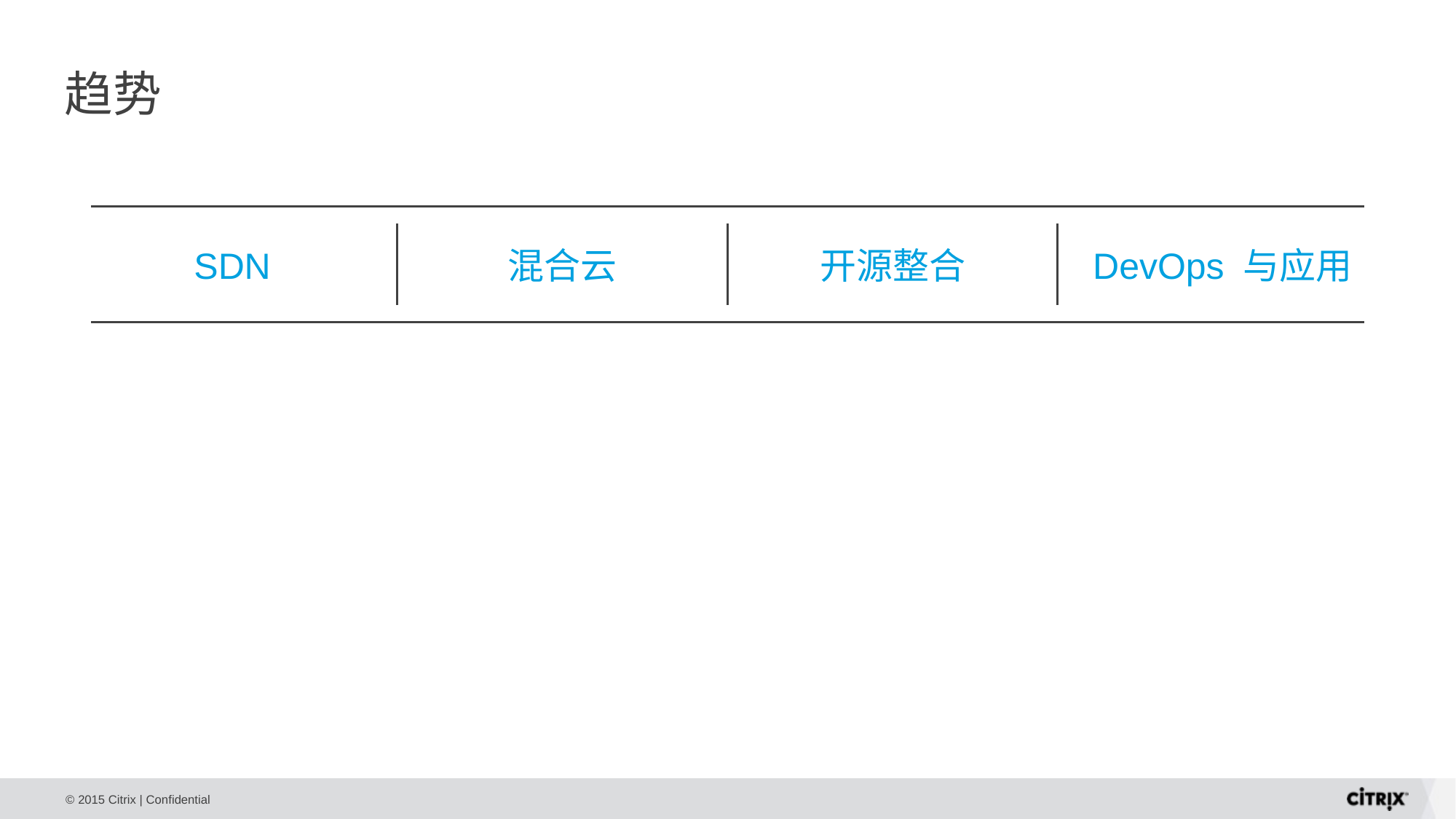

# 趋势
SDN
混合云
开源整合
DevOps 与应用